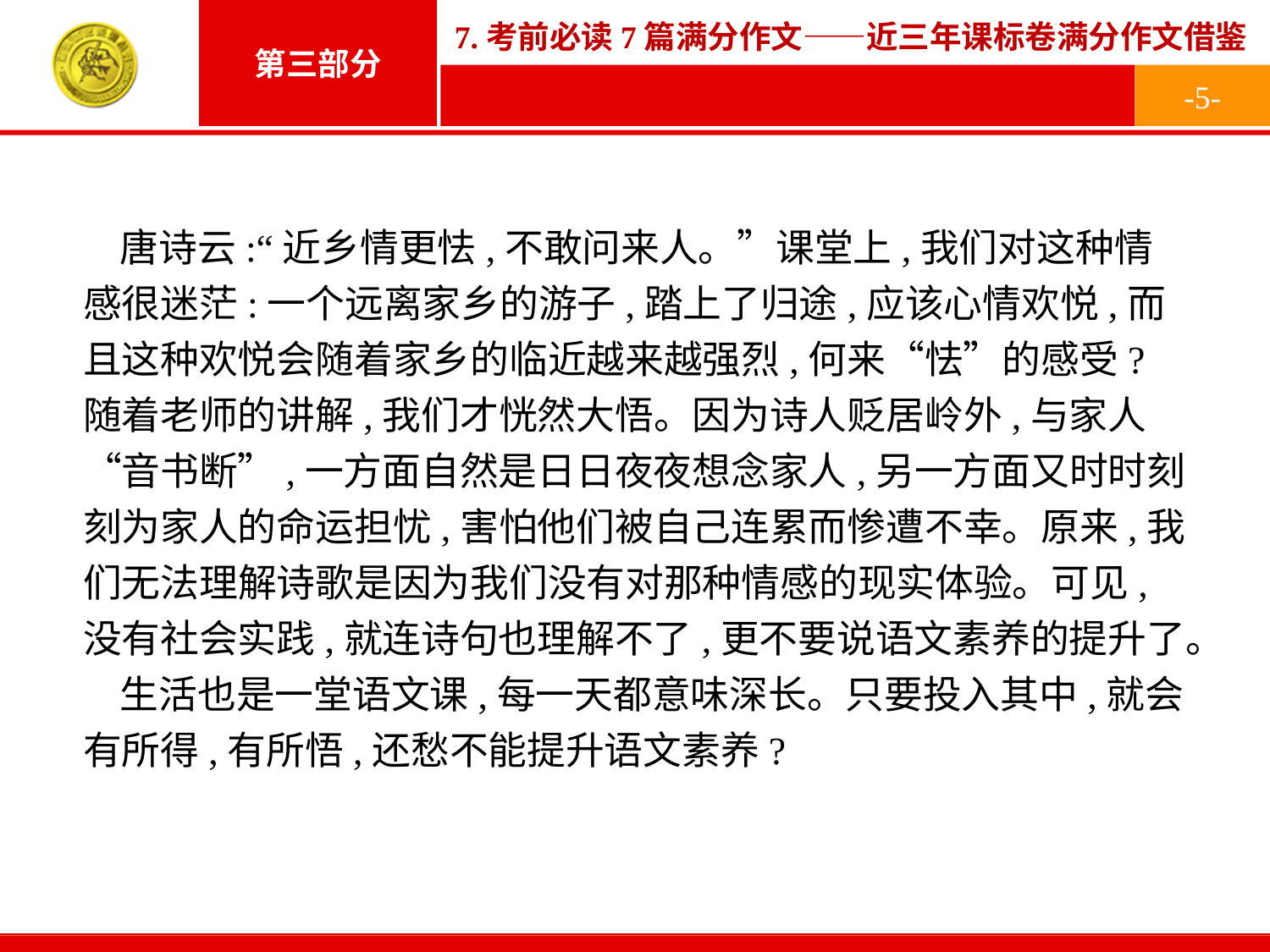

-5-
唐诗云:“近乡情更怯,不敢问来人。”课堂上,我们对这种情感很迷茫:一个远离家乡的游子,踏上了归途,应该心情欢悦,而且这种欢悦会随着家乡的临近越来越强烈,何来“怯”的感受?随着老师的讲解,我们才恍然大悟。因为诗人贬居岭外,与家人“音书断”,一方面自然是日日夜夜想念家人,另一方面又时时刻刻为家人的命运担忧,害怕他们被自己连累而惨遭不幸。原来,我们无法理解诗歌是因为我们没有对那种情感的现实体验。可见,没有社会实践,就连诗句也理解不了,更不要说语文素养的提升了。
生活也是一堂语文课,每一天都意味深长。只要投入其中,就会有所得,有所悟,还愁不能提升语文素养?